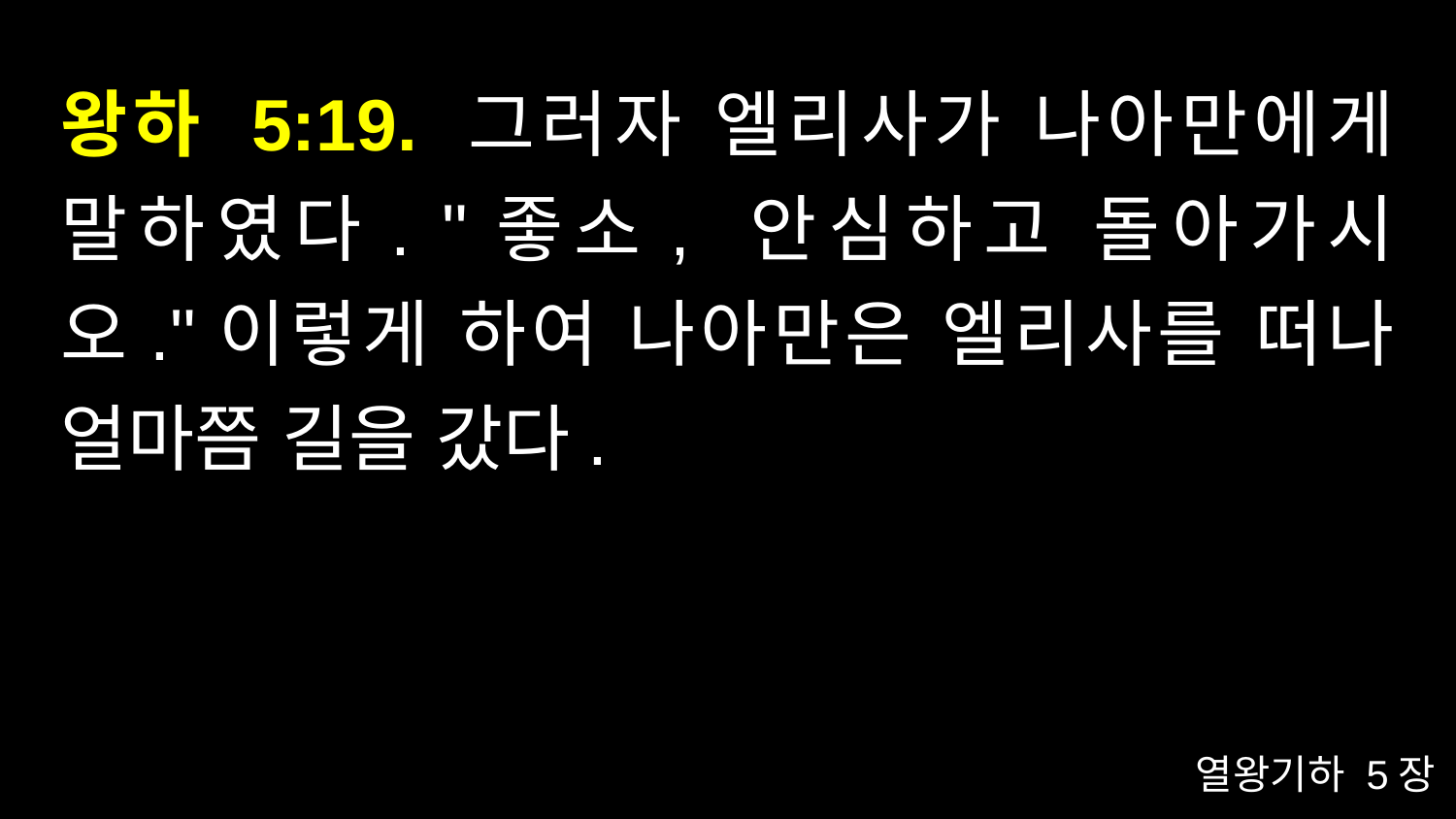

# 왕하 5:19. 그러자 엘리사가 나아만에게 말하였다. "좋소, 안심하고 돌아가시오."이렇게 하여 나아만은 엘리사를 떠나 얼마쯤 길을 갔다.
열왕기하 5장